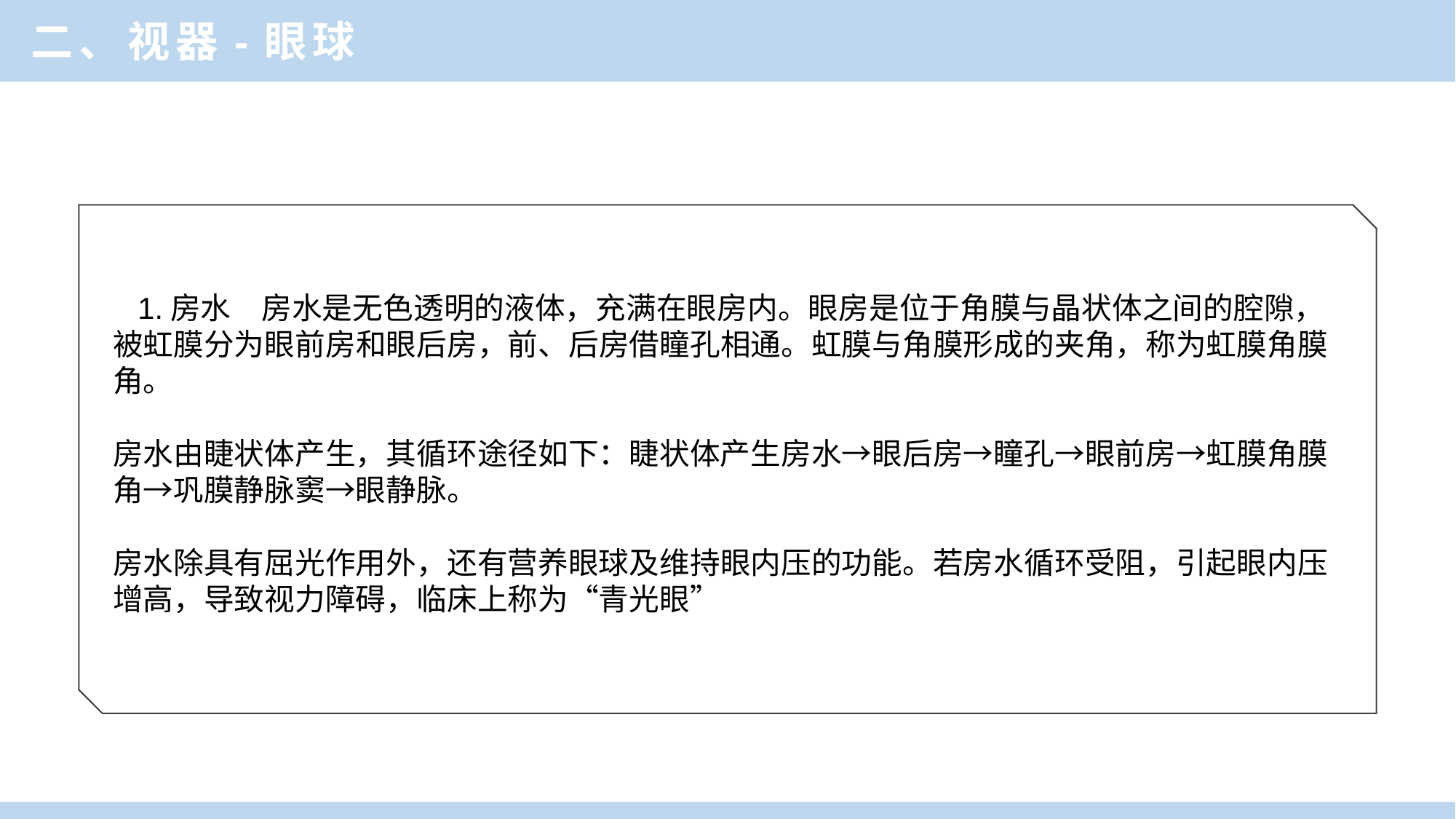

二、视器-眼球

   1.房水　房水是无色透明的液体，充满在眼房内。眼房是位于角膜与晶状体之间的腔隙，被虹膜分为眼前房和眼后房，前、后房借瞳孔相通。虹膜与角膜形成的夹角，称为虹膜角膜角。

房水由睫状体产生，其循环途径如下：睫状体产生房水→眼后房→瞳孔→眼前房→虹膜角膜角→巩膜静脉窦→眼静脉。

房水除具有屈光作用外，还有营养眼球及维持眼内压的功能。若房水循环受阻，引起眼内压增高，导致视力障碍，临床上称为“青光眼”